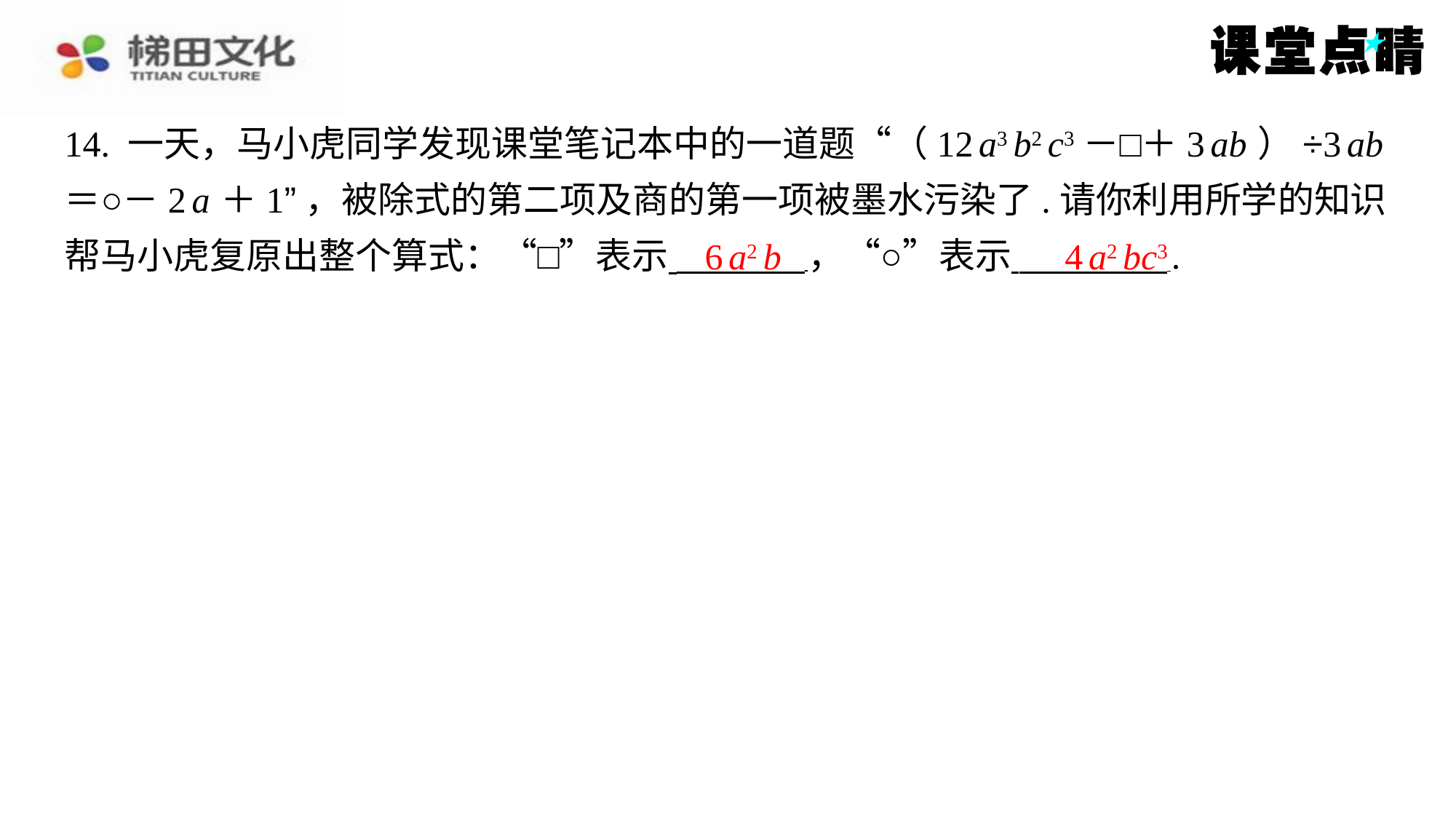

14. 一天，马小虎同学发现课堂笔记本中的一道题“（12 a3 b2 c3－□＋3 ab ）÷3 ab
＝○－2 a ＋1”，被除式的第二项及商的第一项被墨水污染了.请你利用所学的知识
帮马小虎复原出整个算式：“□”表示                     ，“○”表示                        ⁠.
6 a2 b
4 a2 bc3